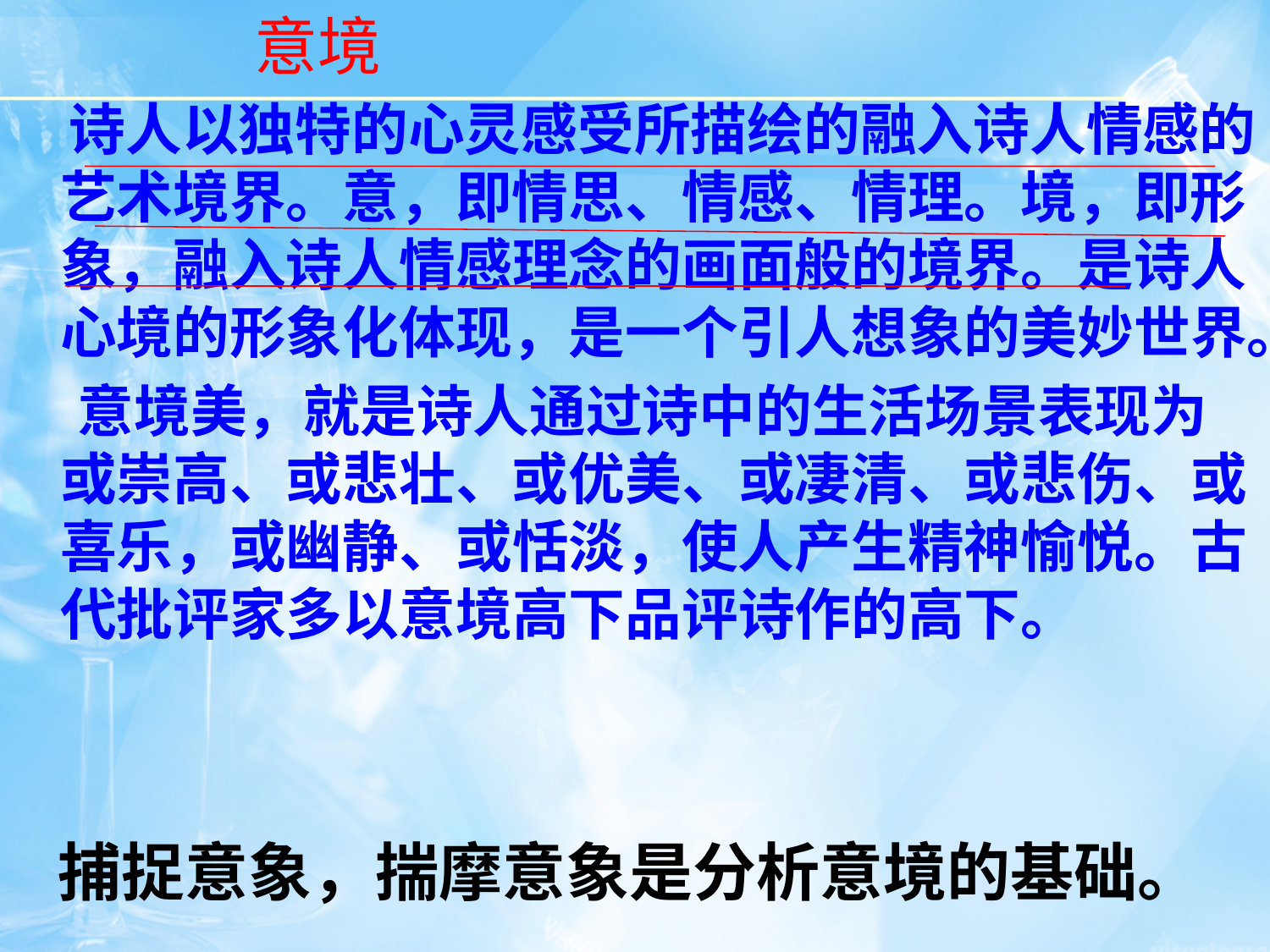

# 意境
    诗人以独特的心灵感受所描绘的融入诗人情感的艺术境界。意，即情思、情感、情理。境，即形象，融入诗人情感理念的画面般的境界。是诗人心境的形象化体现，是一个引人想象的美妙世界。
    意境美，就是诗人通过诗中的生活场景表现为或崇高、或悲壮、或优美、或凄清、或悲伤、或喜乐，或幽静、或恬淡，使人产生精神愉悦。古代批评家多以意境高下品评诗作的高下。

捕捉意象，揣摩意象是分析意境的基础。